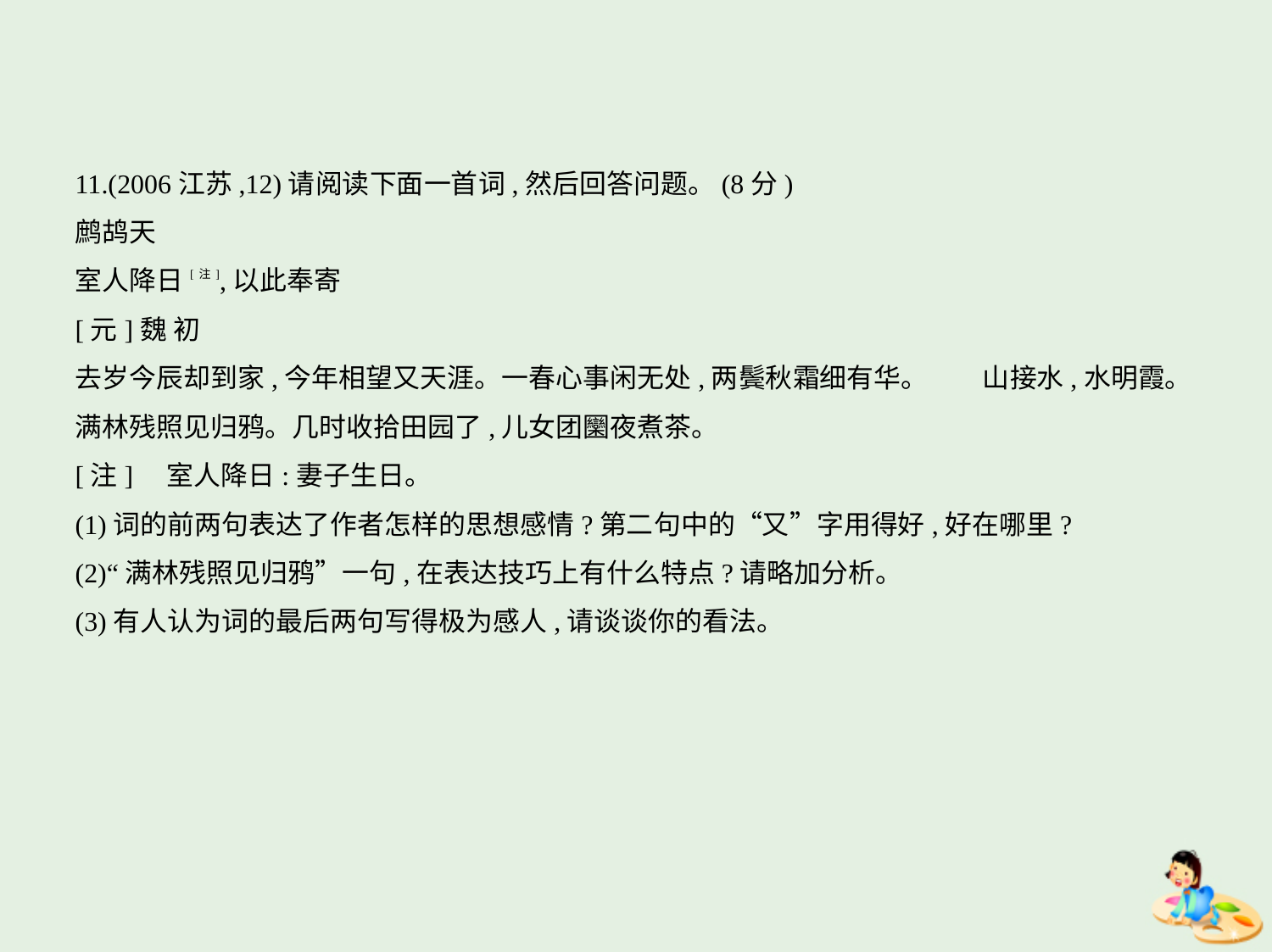

11.(2006江苏,12)请阅读下面一首词,然后回答问题。(8分)
鹧鸪天
室人降日[注],以此奉寄
[元]魏 初
去岁今辰却到家,今年相望又天涯。一春心事闲无处,两鬓秋霜细有华。　　山接水,水明霞。
满林残照见归鸦。几时收拾田园了,儿女团圞夜煮茶。
[注]    室人降日:妻子生日。
(1)词的前两句表达了作者怎样的思想感情?第二句中的“又”字用得好,好在哪里?
(2)“满林残照见归鸦”一句,在表达技巧上有什么特点?请略加分析。
(3)有人认为词的最后两句写得极为感人,请谈谈你的看法。